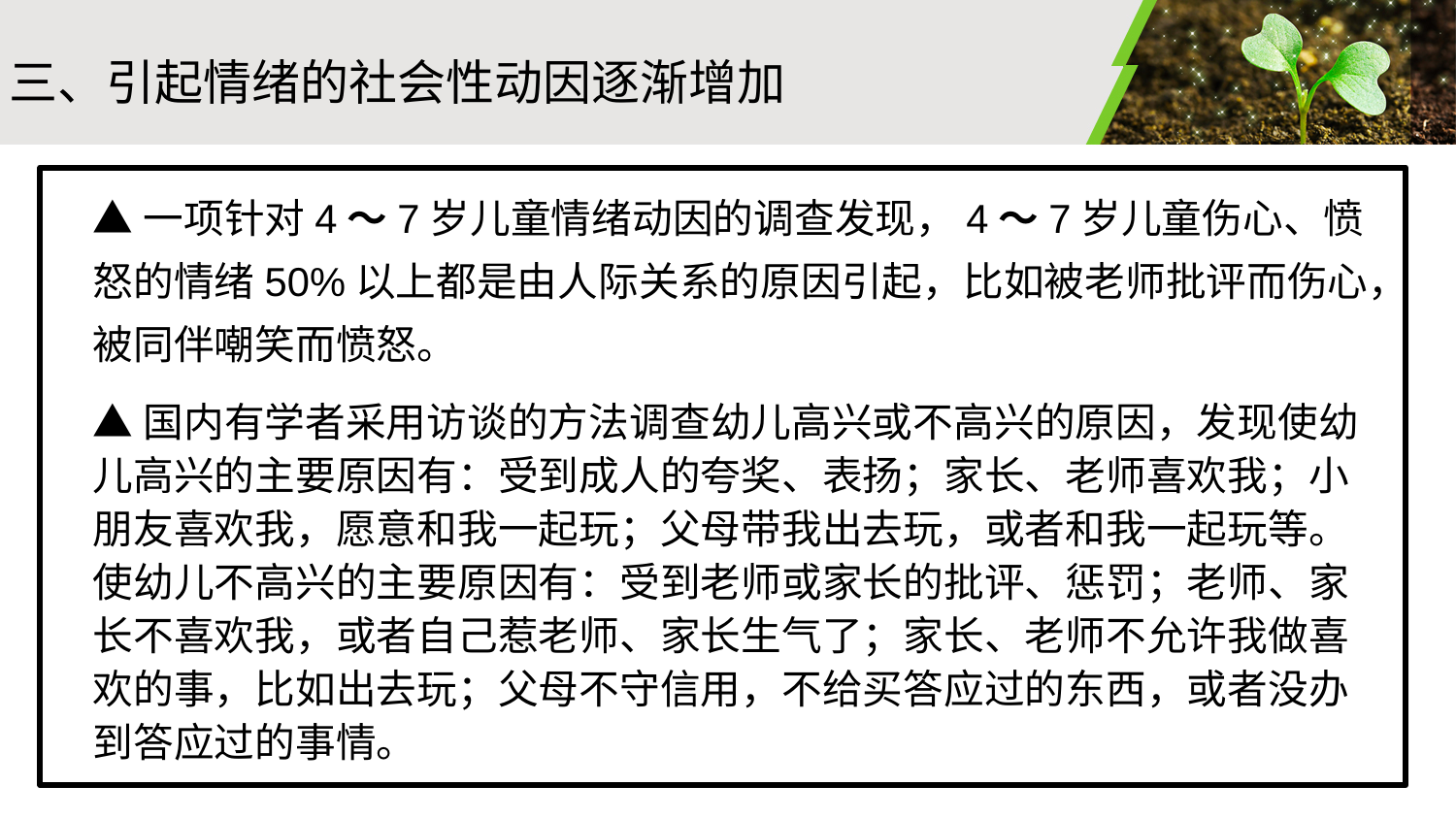

#
三、引起情绪的社会性动因逐渐增加

▲一项针对4～7岁儿童情绪动因的调查发现，4～7岁儿童伤心、愤怒的情绪50%以上都是由人际关系的原因引起，比如被老师批评而伤心，被同伴嘲笑而愤怒。
▲国内有学者采用访谈的方法调查幼儿高兴或不高兴的原因，发现使幼儿高兴的主要原因有：受到成人的夸奖、表扬；家长、老师喜欢我；小朋友喜欢我，愿意和我一起玩；父母带我出去玩，或者和我一起玩等。使幼儿不高兴的主要原因有：受到老师或家长的批评、惩罚；老师、家长不喜欢我，或者自己惹老师、家长生气了；家长、老师不允许我做喜欢的事，比如出去玩；父母不守信用，不给买答应过的东西，或者没办到答应过的事情。